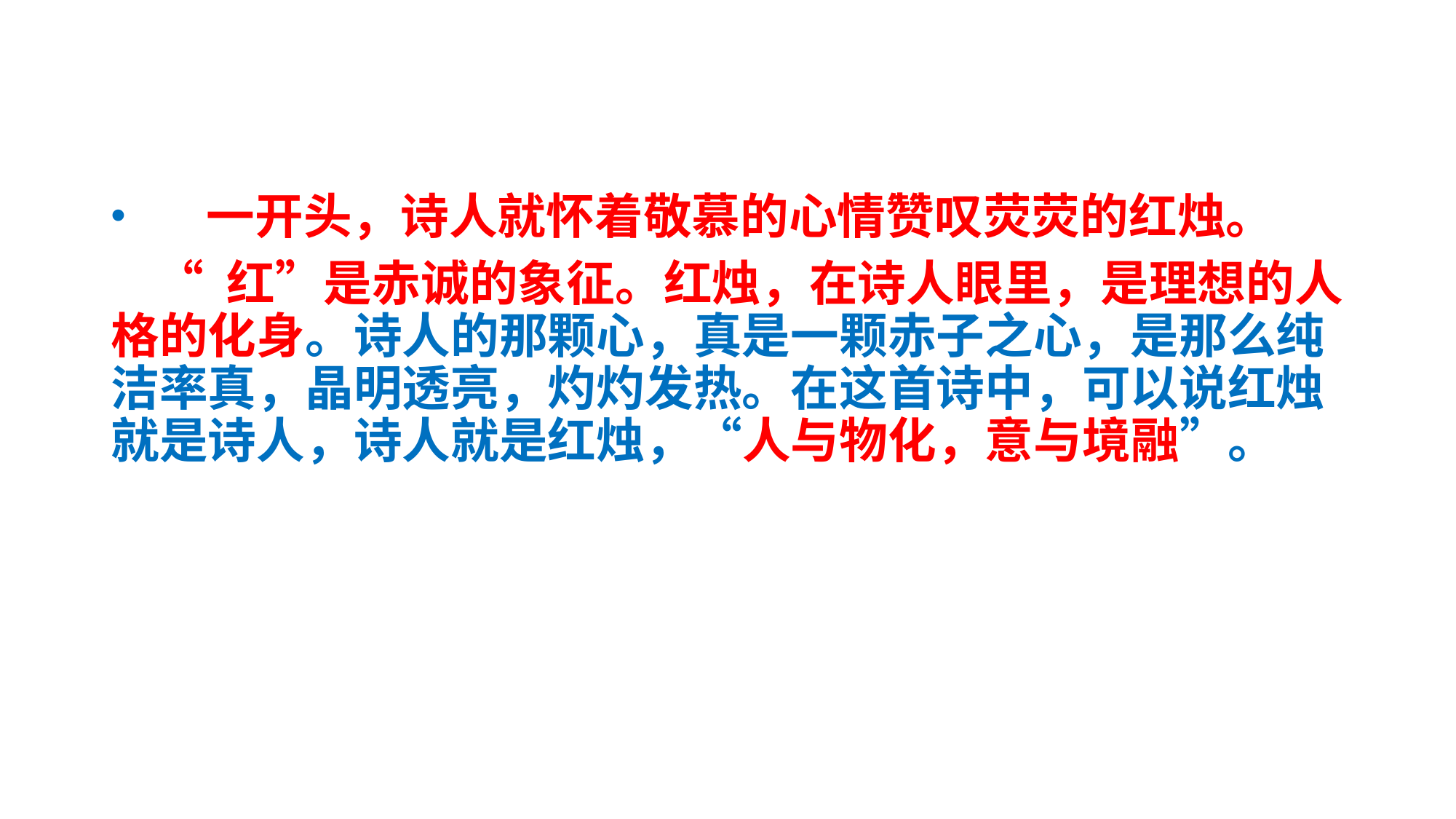

一开头，诗人就怀着敬慕的心情赞叹荧荧的红烛。
    “ 红”是赤诚的象征。红烛，在诗人眼里，是理想的人格的化身。诗人的那颗心，真是一颗赤子之心，是那么纯洁率真，晶明透亮，灼灼发热。在这首诗中，可以说红烛就是诗人，诗人就是红烛，“人与物化，意与境融”。